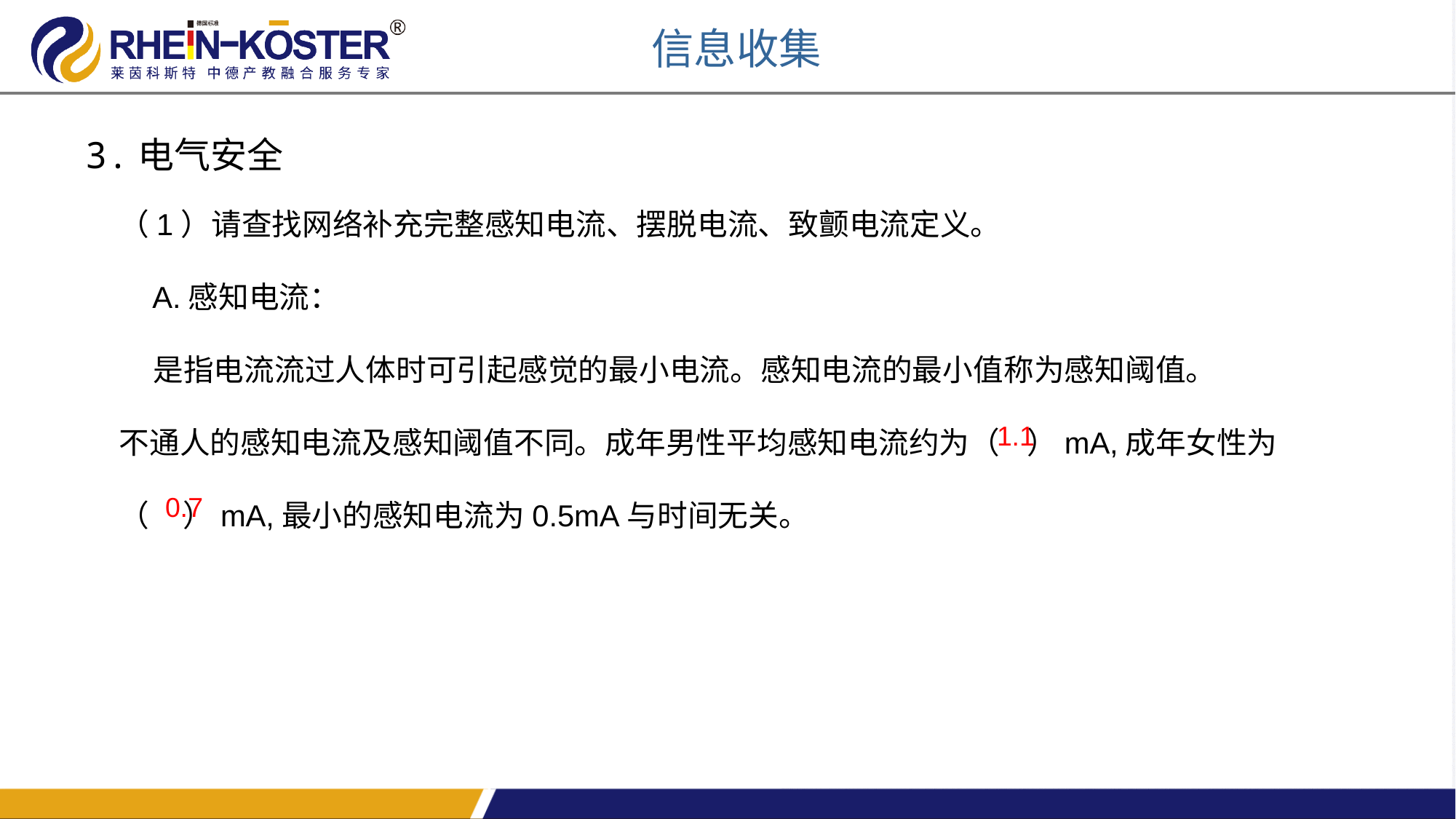

信息收集
3.电气安全
（1）请查找网络补充完整感知电流、摆脱电流、致颤电流定义。
    A.感知电流：
    是指电流流过人体时可引起感觉的最小电流。感知电流的最小值称为感知阈值。
不通人的感知电流及感知阈值不同。成年男性平均感知电流约为（    ）mA,成年女性为
（     ）mA,最小的感知电流为0.5mA与时间无关。
1.1
0.7